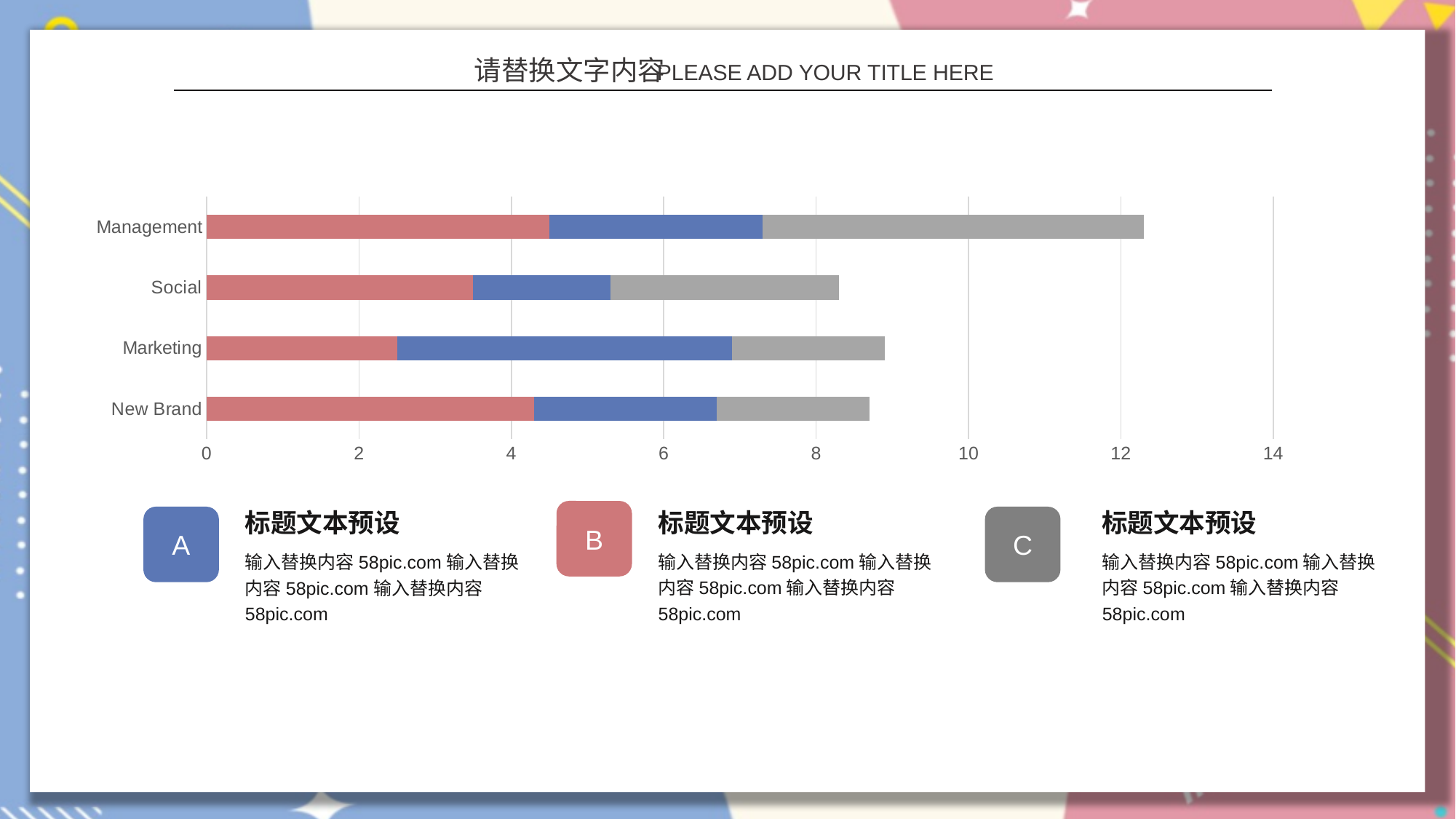

请替换文字内容
PLEASE ADD YOUR TITLE HERE

### Chart

| Category | Series 1 | Series 2 | Series 3 |
|---|---|---|---|
| New Brand | 4.3 | 2.4 | 2.0 |
| Marketing | 2.5 | 4.4 | 2.0 |
| Social | 3.5 | 1.8 | 3.0 |
| Management | 4.5 | 2.8 | 5.0 |
B
标题文本预设
标题文本预设
标题文本预设
C
A
输入替换内容58pic.com输入替换内容58pic.com输入替换内容58pic.com
输入替换内容58pic.com输入替换内容58pic.com输入替换内容58pic.com
输入替换内容58pic.com输入替换内容58pic.com输入替换内容58pic.com